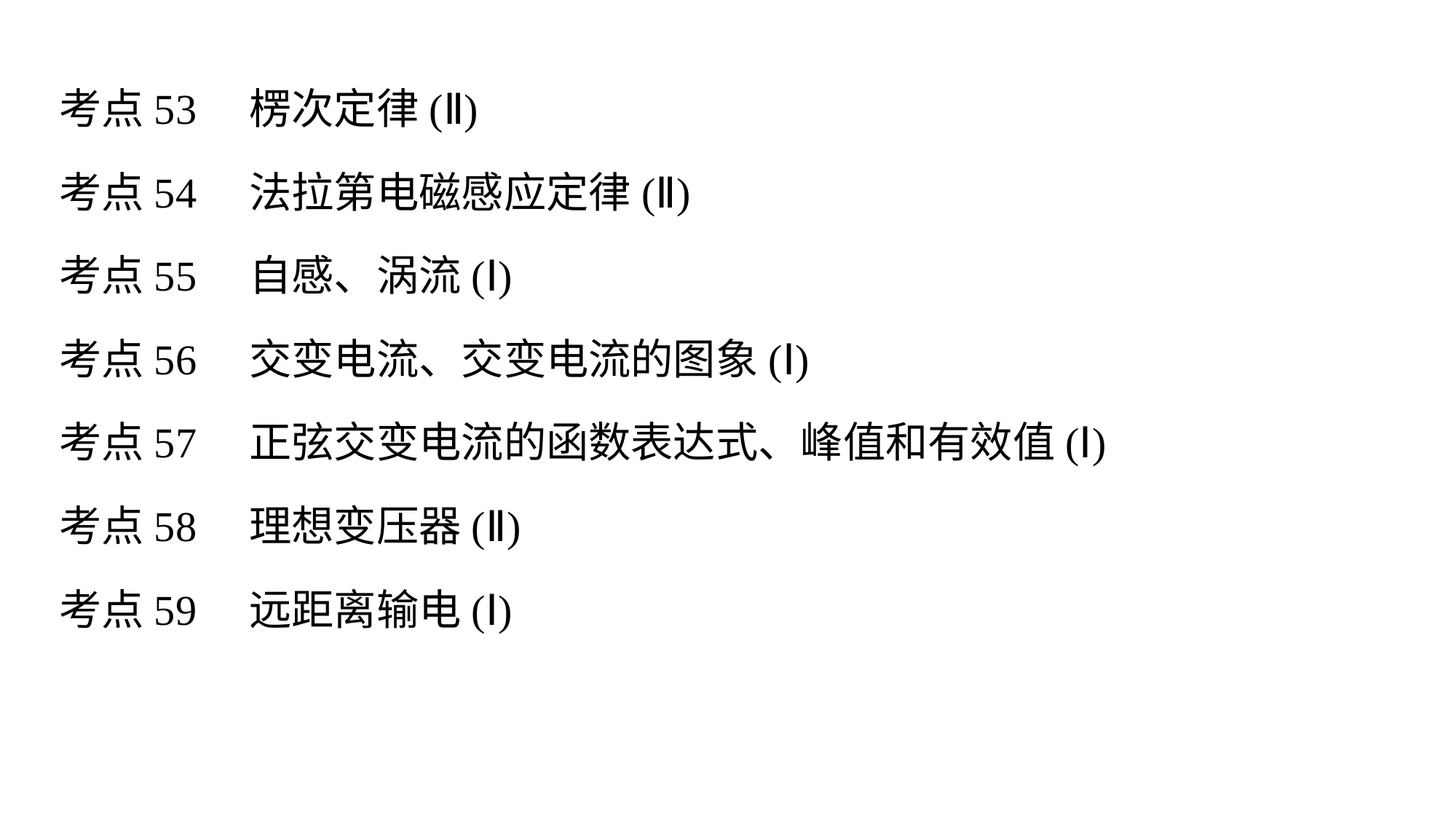

考点53　楞次定律(Ⅱ)
考点54　法拉第电磁感应定律(Ⅱ)
考点55　自感、涡流(Ⅰ)
考点56　交变电流、交变电流的图象(Ⅰ)
考点57　正弦交变电流的函数表达式、峰值和有效值(Ⅰ)
考点58　理想变压器(Ⅱ)
考点59　远距离输电(Ⅰ)